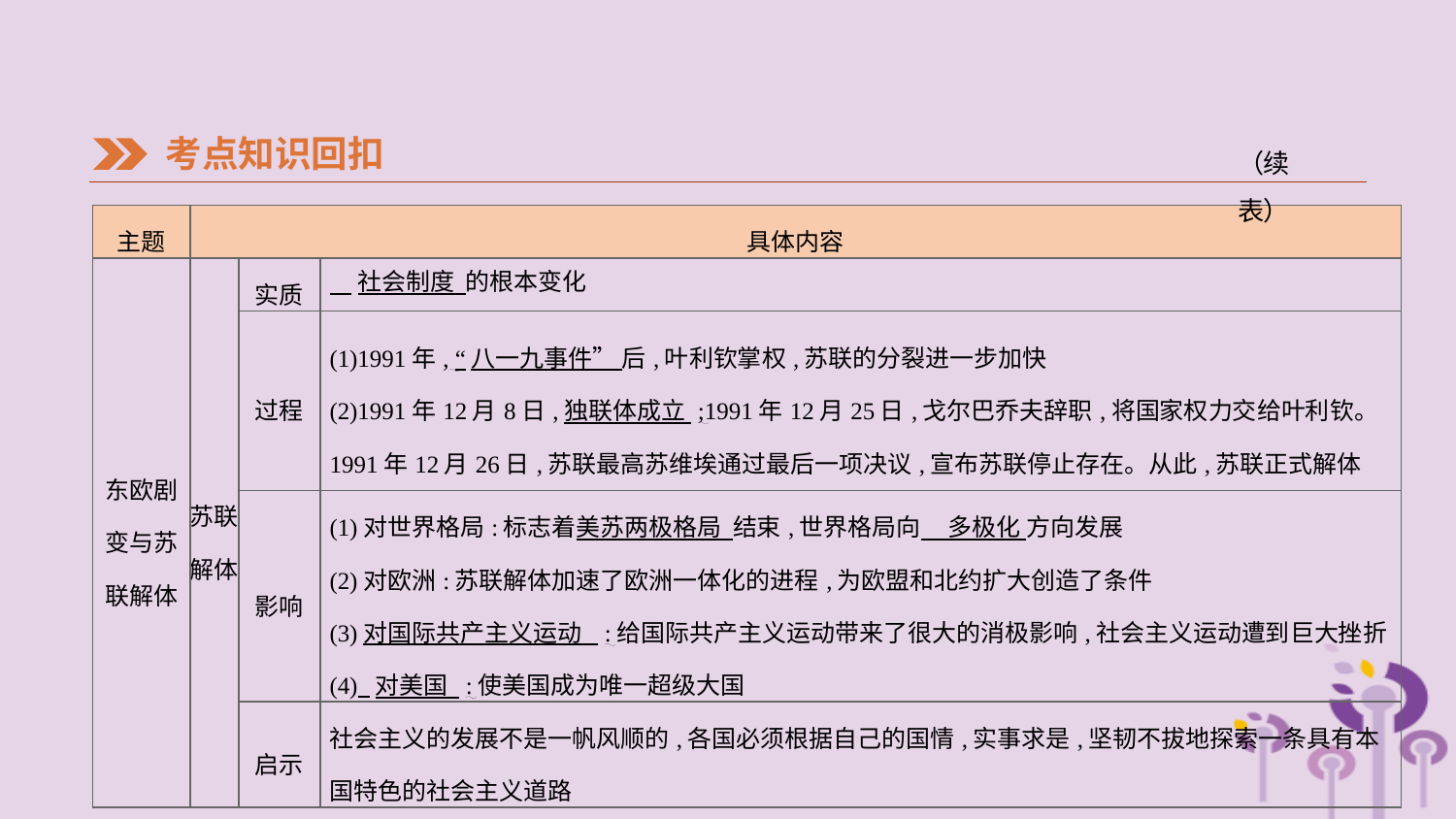

考点知识回扣

（续表）
| 主题 | 具体内容 |  |  |
| --- | --- | --- | --- |
| 东欧剧 变与苏 联解体 | 苏联 解体 | 实质 | 社会制度 的根本变化 |
|  |  | 过程 | (1)1991年, “八一九事件” 后,叶利钦掌权,苏联的分裂进一步加快 (2)1991年12月8日,独联体成立 ;1991年12月25日,戈尔巴乔夫辞职,将国家权力交给叶利钦。1991年12月26日,苏联最高苏维埃通过最后一项决议,宣布苏联停止存在。从此,苏联正式解体 |
|  |  | 影响 | (1)对世界格局:标志着美苏两极格局 结束,世界格局向 多极化 方向发展 (2)对欧洲:苏联解体加速了欧洲一体化的进程,为欧盟和北约扩大创造了条件 (3)对国际共产主义运动 :给国际共产主义运动带来了很大的消极影响,社会主义运动遭到巨大挫折 (4) 对美国 :使美国成为唯一超级大国 |
|  |  | 启示 | 社会主义的发展不是一帆风顺的,各国必须根据自己的国情,实事求是,坚韧不拔地探索一条具有本国特色的社会主义道路 |